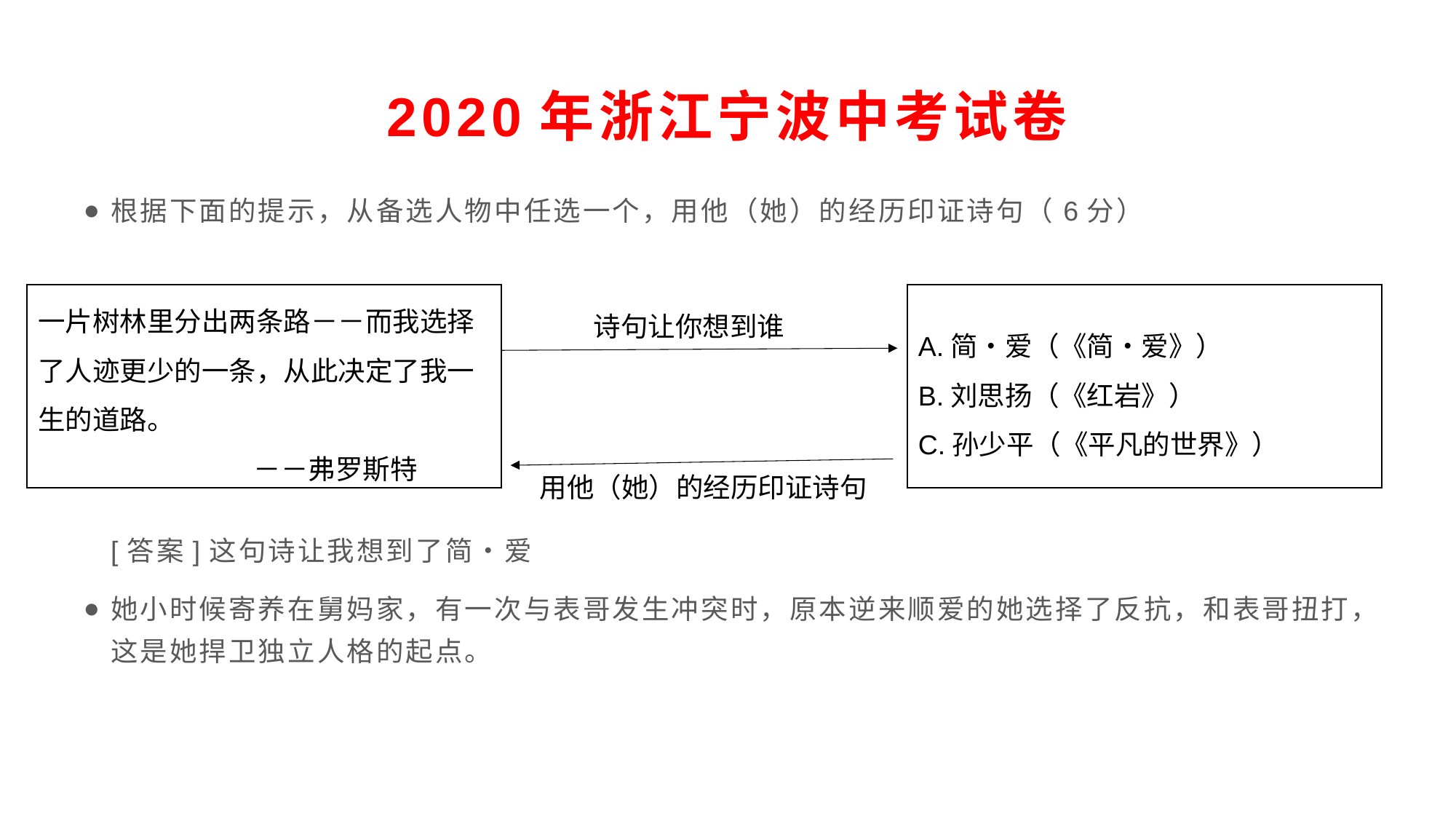

# 2020年浙江宁波中考试卷
根据下面的提示，从备选人物中任选一个，用他（她）的经历印证诗句（6分）
[答案]这句诗让我想到了简•爱
她小时候寄养在舅妈家，有一次与表哥发生冲突时，原本逆来顺爱的她选择了反抗，和表哥扭打，这是她捍卫独立人格的起点。
一片树林里分出两条路－－而我选择了人迹更少的一条，从此决定了我一生的道路。
                                   －－弗罗斯特
A.简•爱（《简•爱》）
B.刘思扬（《红岩》）
C.孙少平（《平凡的世界》）
诗句让你想到谁
用他（她）的经历印证诗句